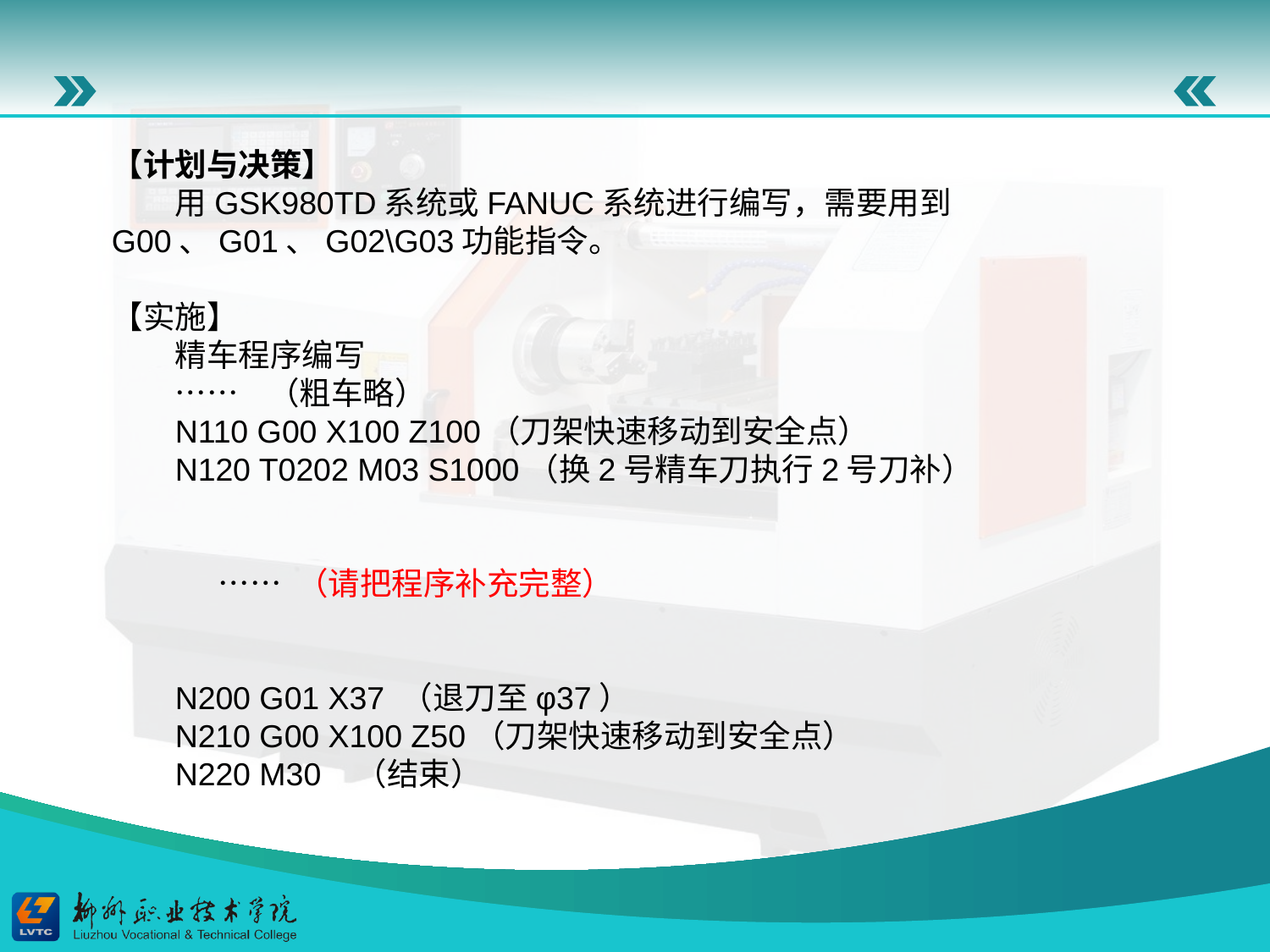

【计划与决策】
用GSK980TD系统或FANUC系统进行编写，需要用到G00、G01、G02\G03功能指令。

【实施】
精车程序编写
……   （粗车略）
N110 G00 X100 Z100（刀架快速移动到安全点）
N120 T0202 M03 S1000（换2号精车刀执行2号刀补）

      …… （请把程序补充完整）

N200 G01 X37 （退刀至φ37）
N210 G00 X100 Z50（刀架快速移动到安全点）
N220 M30   （结束）